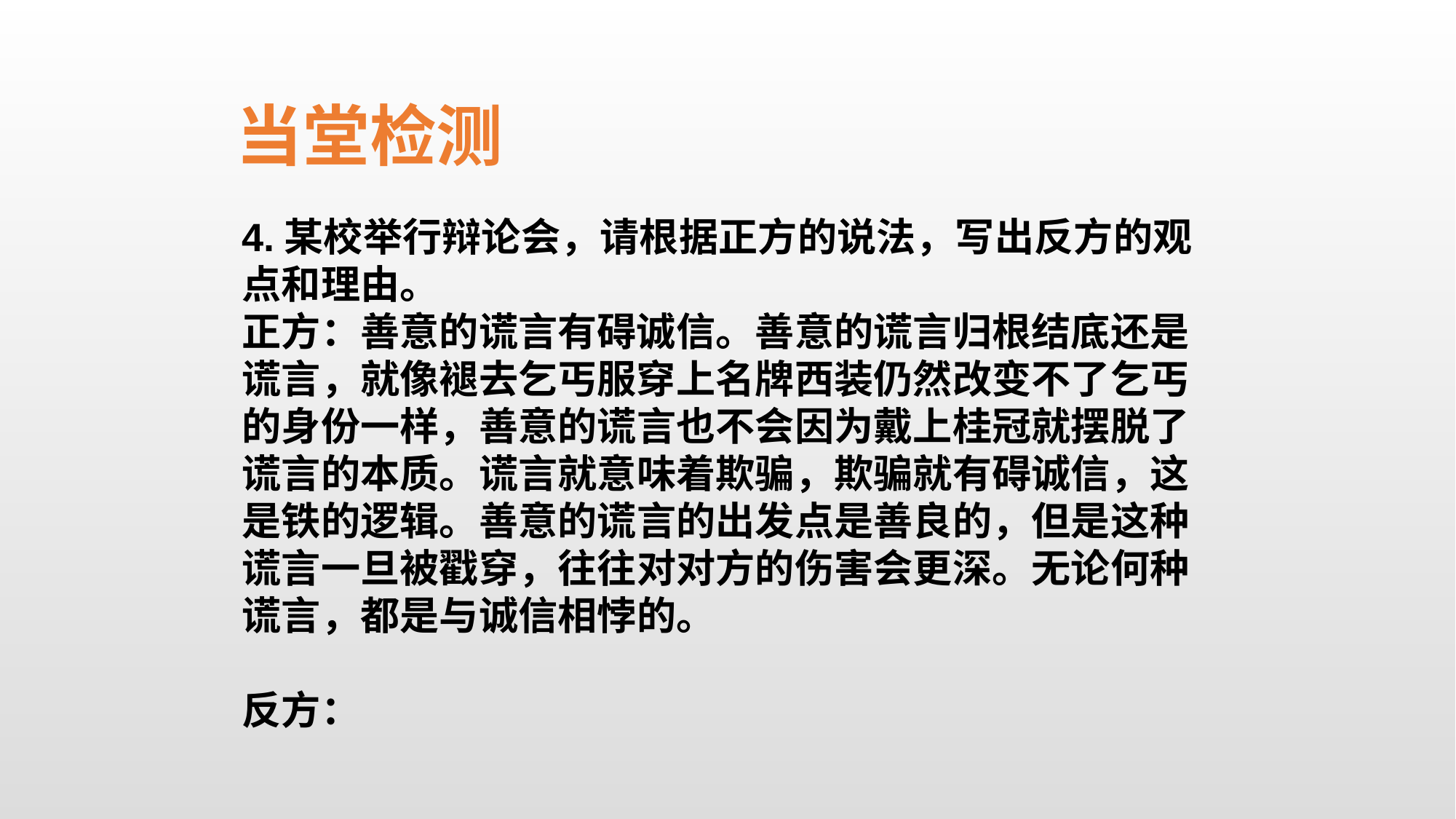

当堂检测
4.某校举行辩论会，请根据正方的说法，写出反方的观点和理由。
正方：善意的谎言有碍诚信。善意的谎言归根结底还是谎言，就像褪去乞丐服穿上名牌西装仍然改变不了乞丐的身份一样，善意的谎言也不会因为戴上桂冠就摆脱了谎言的本质。谎言就意味着欺骗，欺骗就有碍诚信，这是铁的逻辑。善意的谎言的出发点是善良的，但是这种谎言一旦被戳穿，往往对对方的伤害会更深。无论何种谎言，都是与诚信相悖的。

反方：